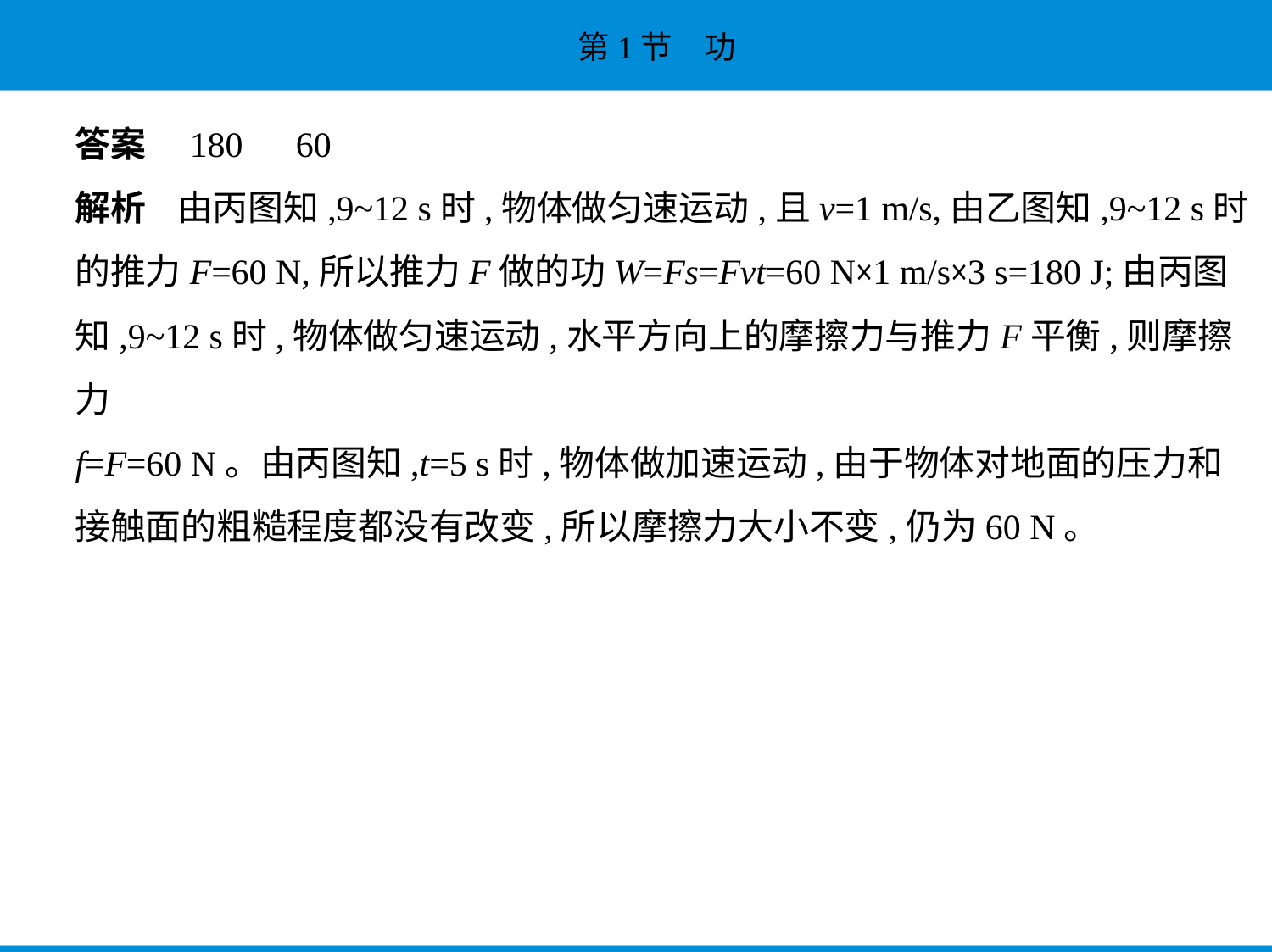

答案　180　60
解析    由丙图知,9~12 s时,物体做匀速运动,且v=1 m/s,由乙图知,9~12 s时
的推力F=60 N,所以推力F做的功W=Fs=Fvt=60 N×1 m/s×3 s=180 J;由丙图
知,9~12 s时,物体做匀速运动,水平方向上的摩擦力与推力F平衡,则摩擦力
f=F=60 N。由丙图知,t=5 s时,物体做加速运动,由于物体对地面的压力和
接触面的粗糙程度都没有改变,所以摩擦力大小不变,仍为60 N。